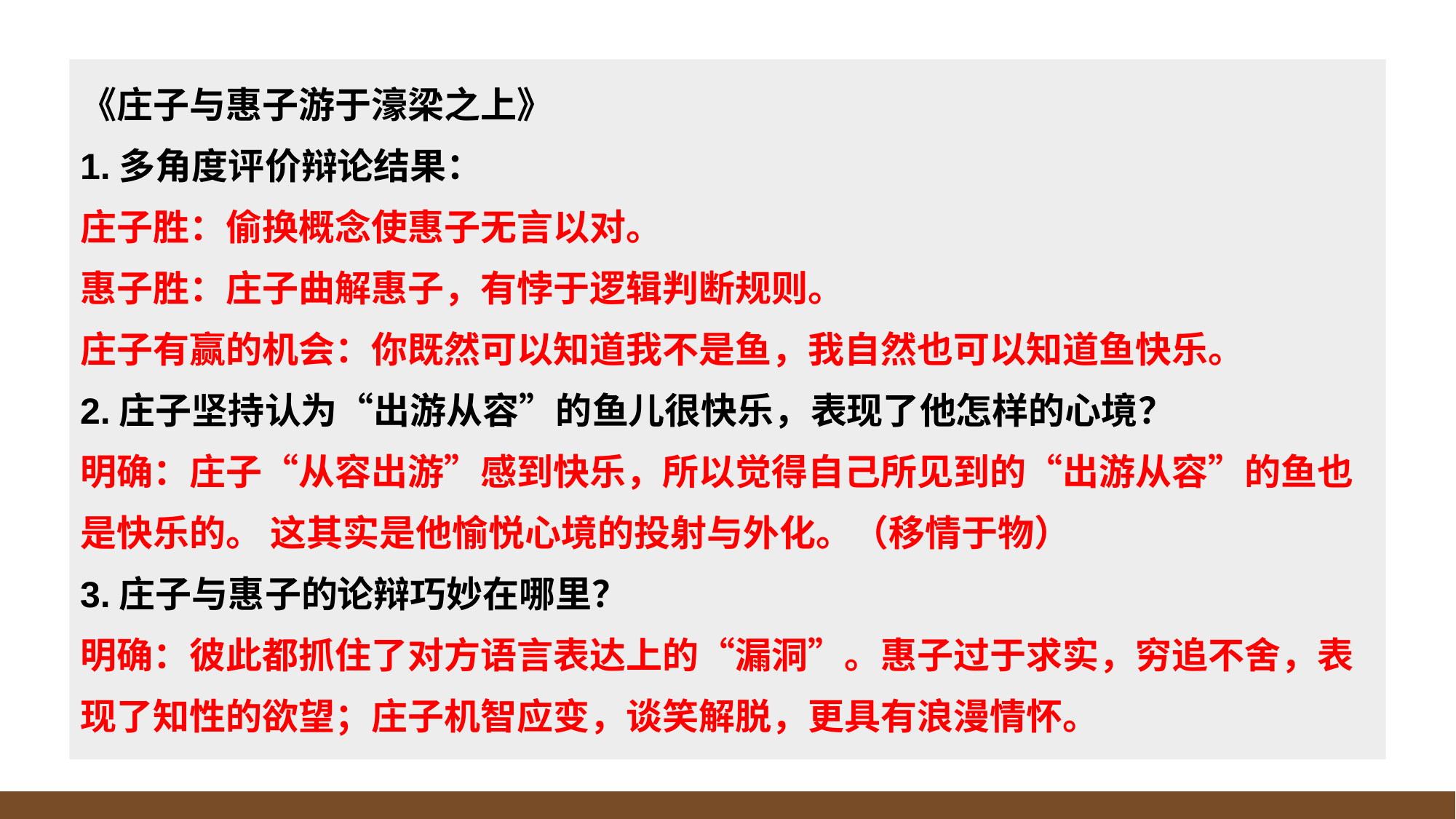

《庄子与惠子游于濠梁之上》
1.多角度评价辩论结果：
庄子胜：偷换概念使惠子无言以对。
惠子胜：庄子曲解惠子，有悖于逻辑判断规则。
庄子有赢的机会：你既然可以知道我不是鱼，我自然也可以知道鱼快乐。
2.庄子坚持认为“出游从容”的鱼儿很快乐，表现了他怎样的心境？
明确：庄子“从容出游”感到快乐，所以觉得自己所见到的“出游从容”的鱼也是快乐的。 这其实是他愉悦心境的投射与外化。（移情于物）
3.庄子与惠子的论辩巧妙在哪里？
明确：彼此都抓住了对方语言表达上的“漏洞”。惠子过于求实，穷追不舍，表现了知性的欲望；庄子机智应变，谈笑解脱，更具有浪漫情怀。